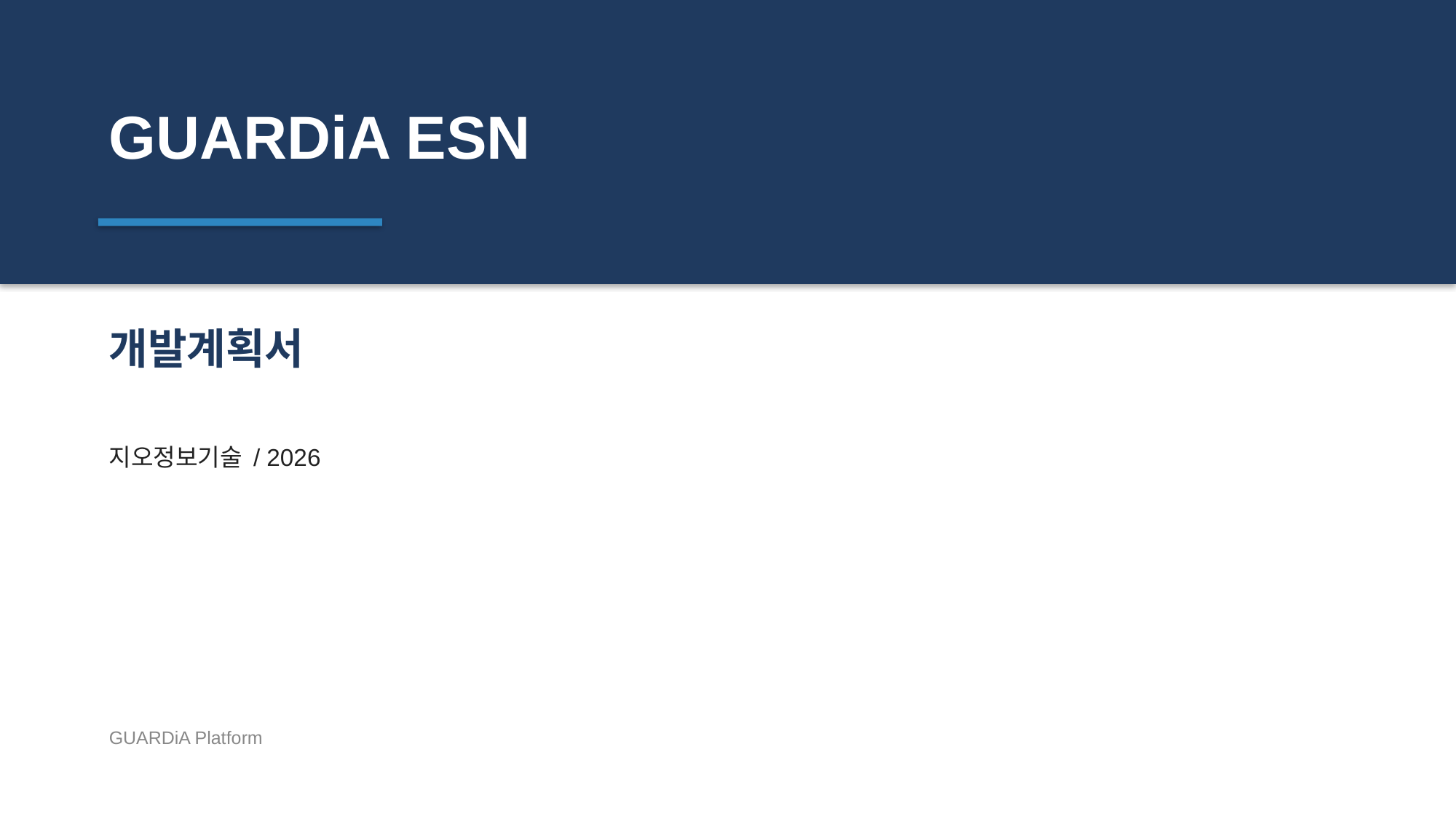

GUARDiA ESN

개발계획서
지오정보기술 / 2026
GUARDiA Platform